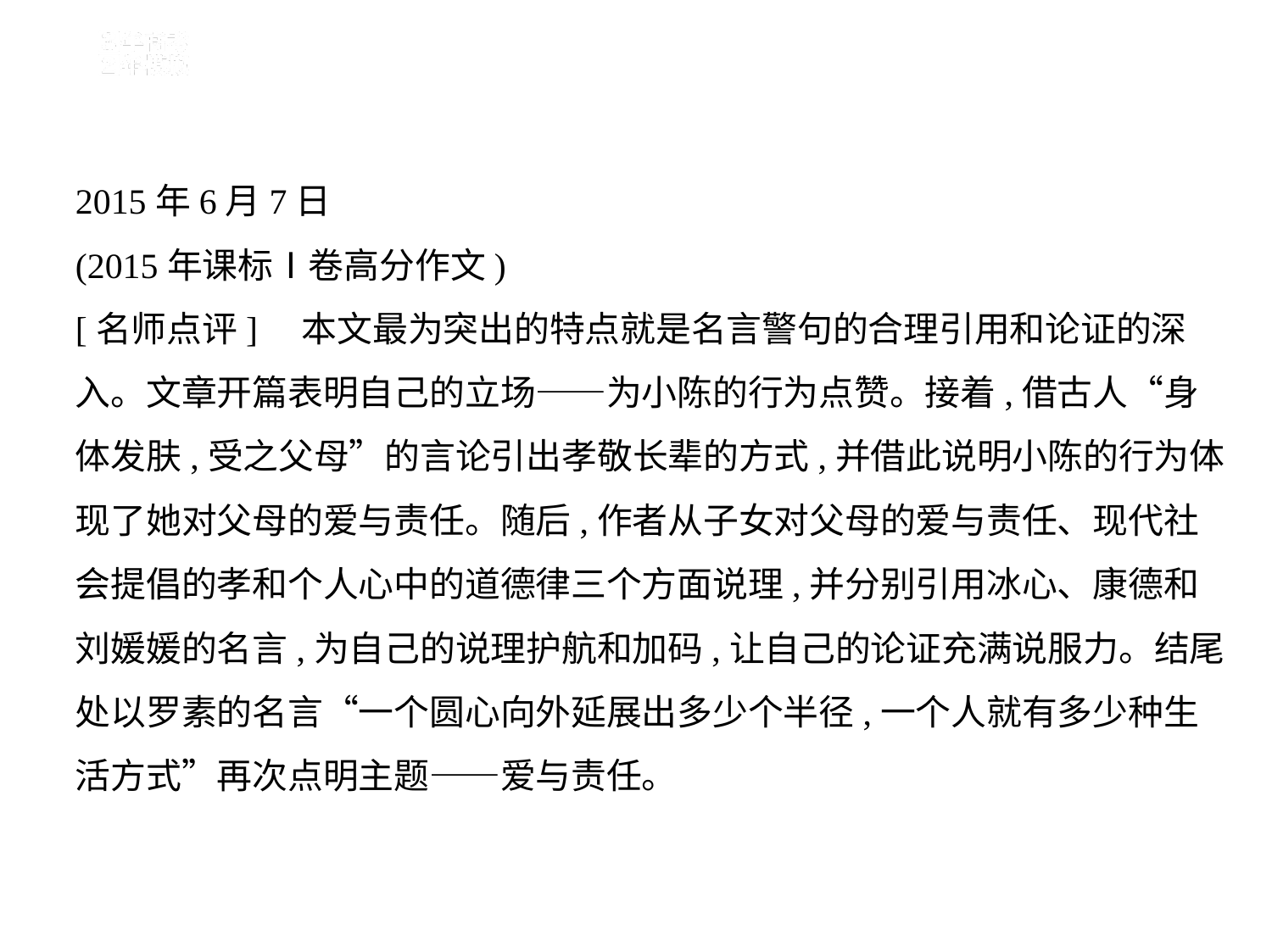

2015年6月7日
(2015年课标Ⅰ卷高分作文)
[名师点评]　本文最为突出的特点就是名言警句的合理引用和论证的深
入。文章开篇表明自己的立场——为小陈的行为点赞。接着,借古人“身
体发肤,受之父母”的言论引出孝敬长辈的方式,并借此说明小陈的行为体
现了她对父母的爱与责任。随后,作者从子女对父母的爱与责任、现代社
会提倡的孝和个人心中的道德律三个方面说理,并分别引用冰心、康德和
刘媛媛的名言,为自己的说理护航和加码,让自己的论证充满说服力。结尾
处以罗素的名言“一个圆心向外延展出多少个半径,一个人就有多少种生
活方式”再次点明主题——爱与责任。